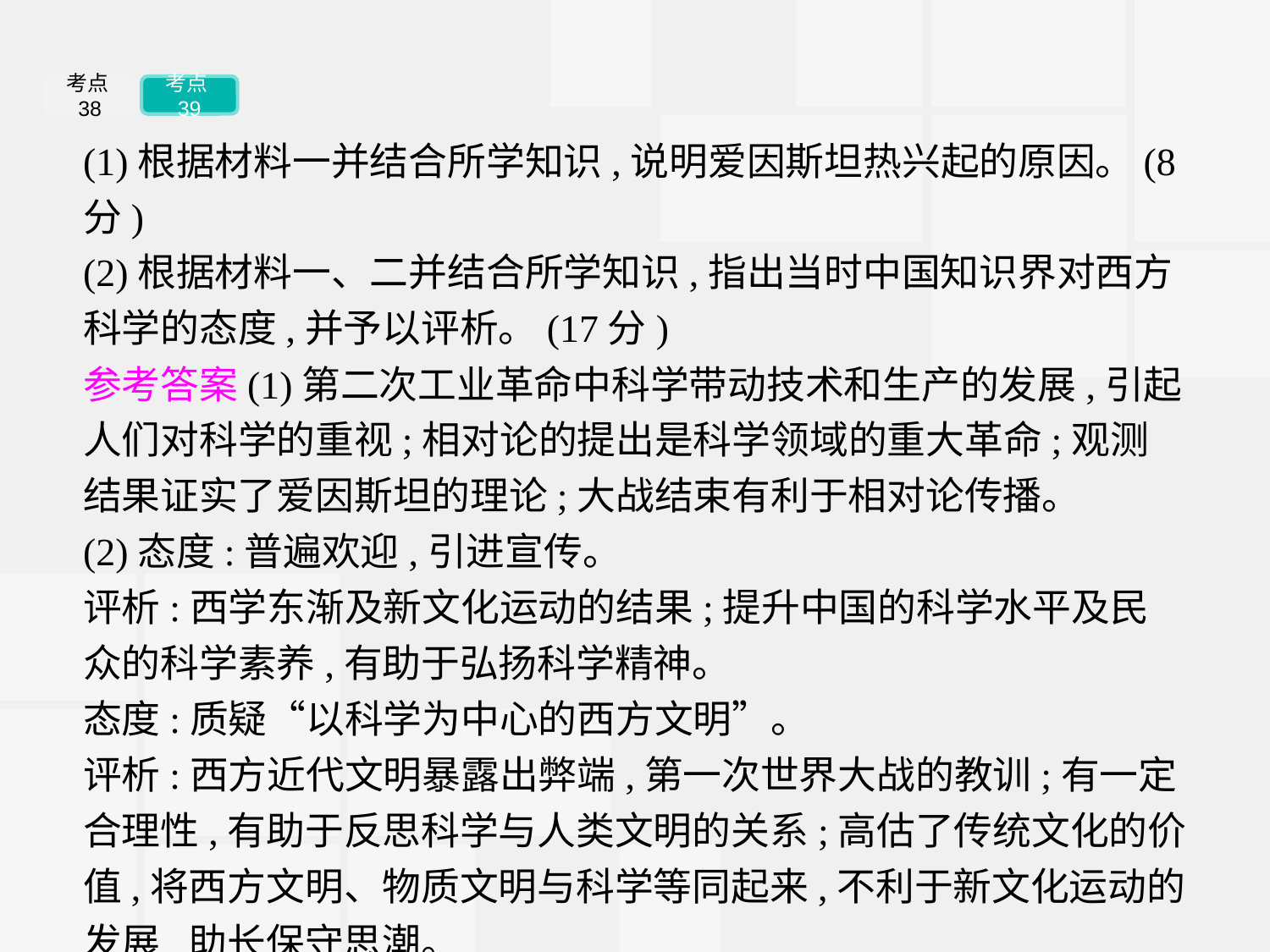

考点38
考点39
(1)根据材料一并结合所学知识,说明爱因斯坦热兴起的原因。(8分)
(2)根据材料一、二并结合所学知识,指出当时中国知识界对西方科学的态度,并予以评析。(17分)
参考答案(1)第二次工业革命中科学带动技术和生产的发展,引起人们对科学的重视;相对论的提出是科学领域的重大革命;观测结果证实了爱因斯坦的理论;大战结束有利于相对论传播。
(2)态度:普遍欢迎,引进宣传。
评析:西学东渐及新文化运动的结果;提升中国的科学水平及民众的科学素养,有助于弘扬科学精神。
态度:质疑“以科学为中心的西方文明”。
评析:西方近代文明暴露出弊端,第一次世界大战的教训;有一定合理性,有助于反思科学与人类文明的关系;高估了传统文化的价值,将西方文明、物质文明与科学等同起来,不利于新文化运动的发展,助长保守思潮。